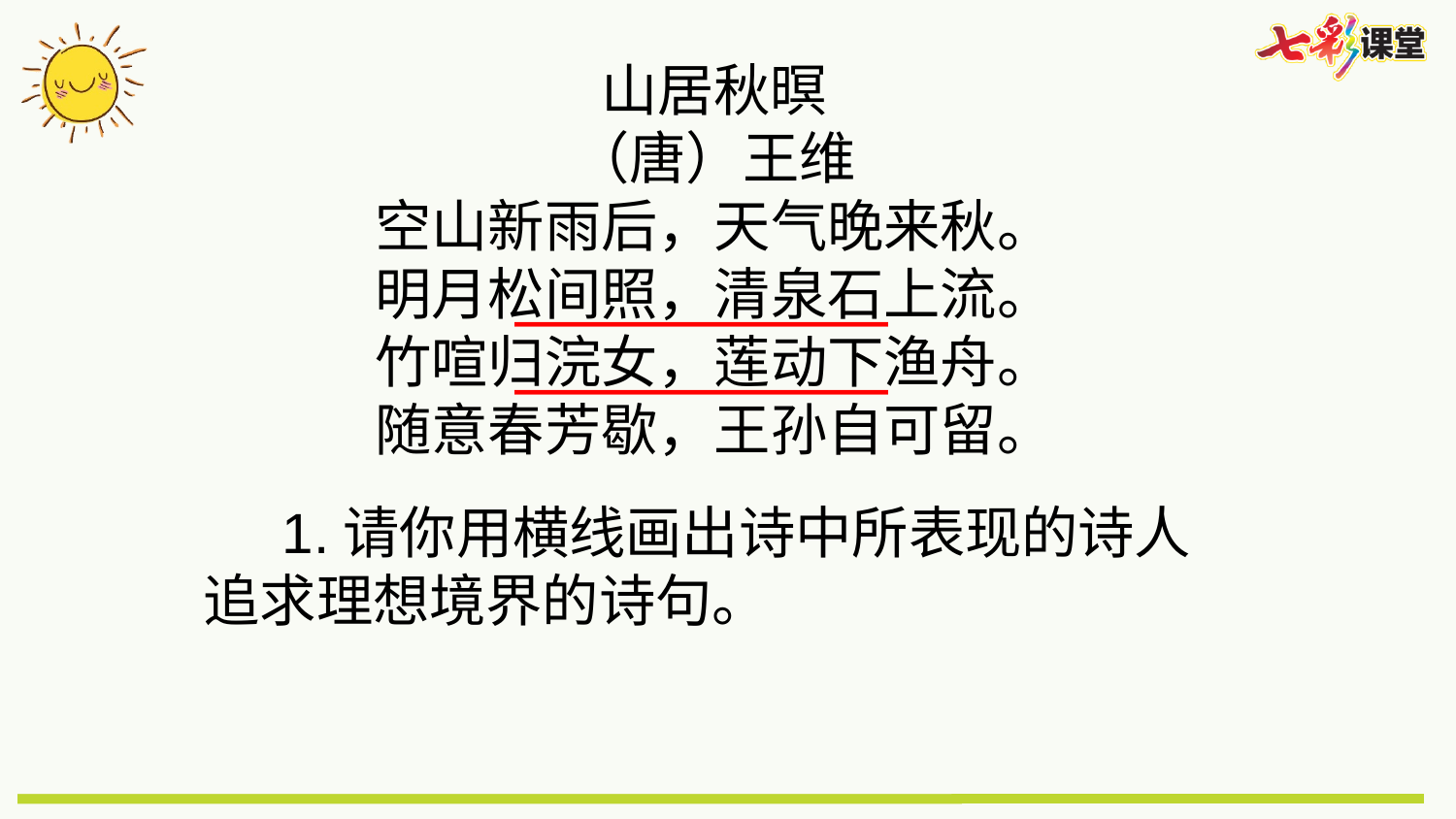

山居秋暝
（唐）王维
空山新雨后，天气晚来秋。
明月松间照，清泉石上流。
竹喧归浣女，莲动下渔舟。
随意春芳歇，王孙自可留。
———————————
———————————
     1.请你用横线画出诗中所表现的诗人追求理想境界的诗句。